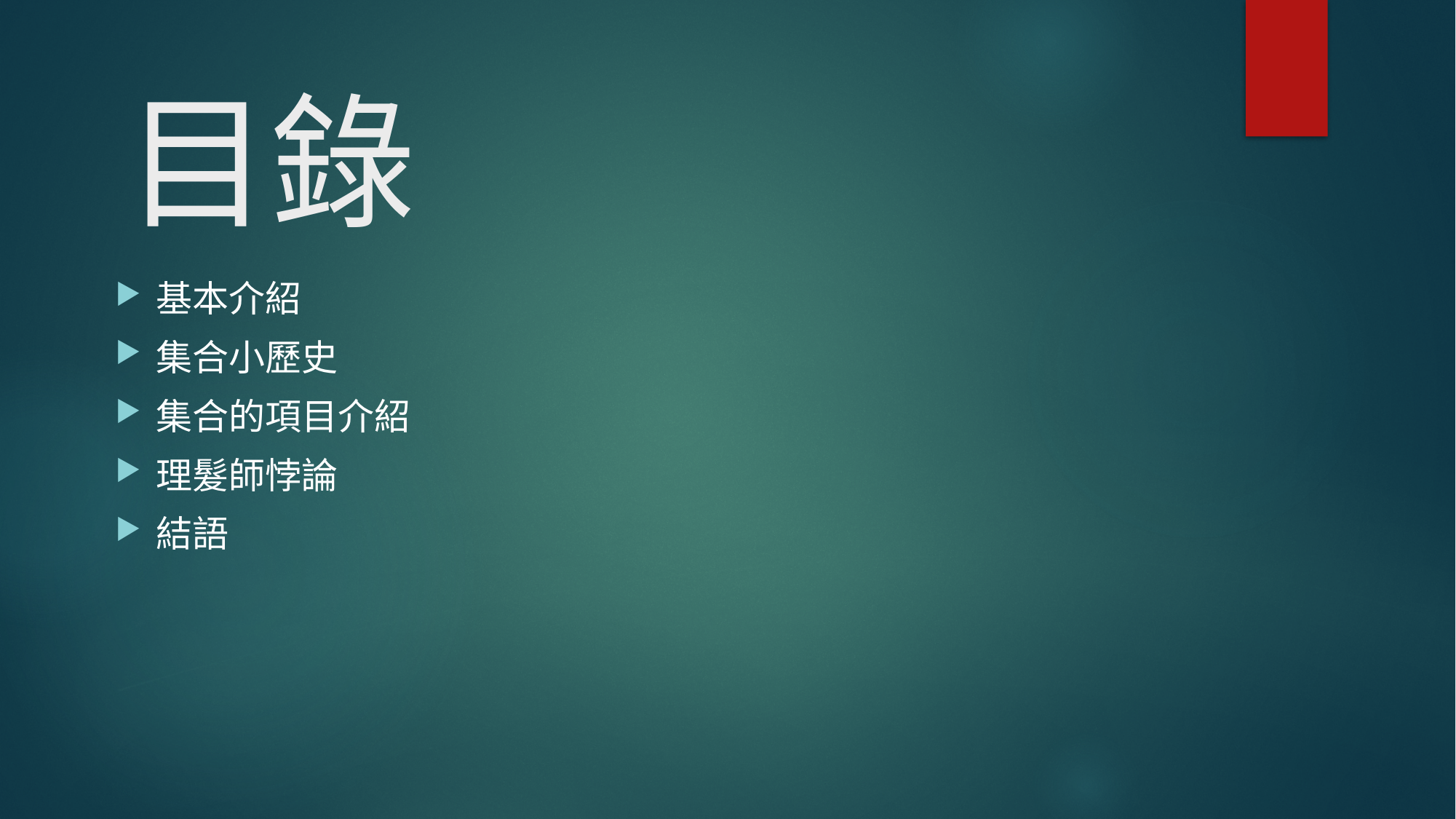

# 目錄
基本介紹
集合小歷史
集合的項目介紹
理髮師悖論
結語